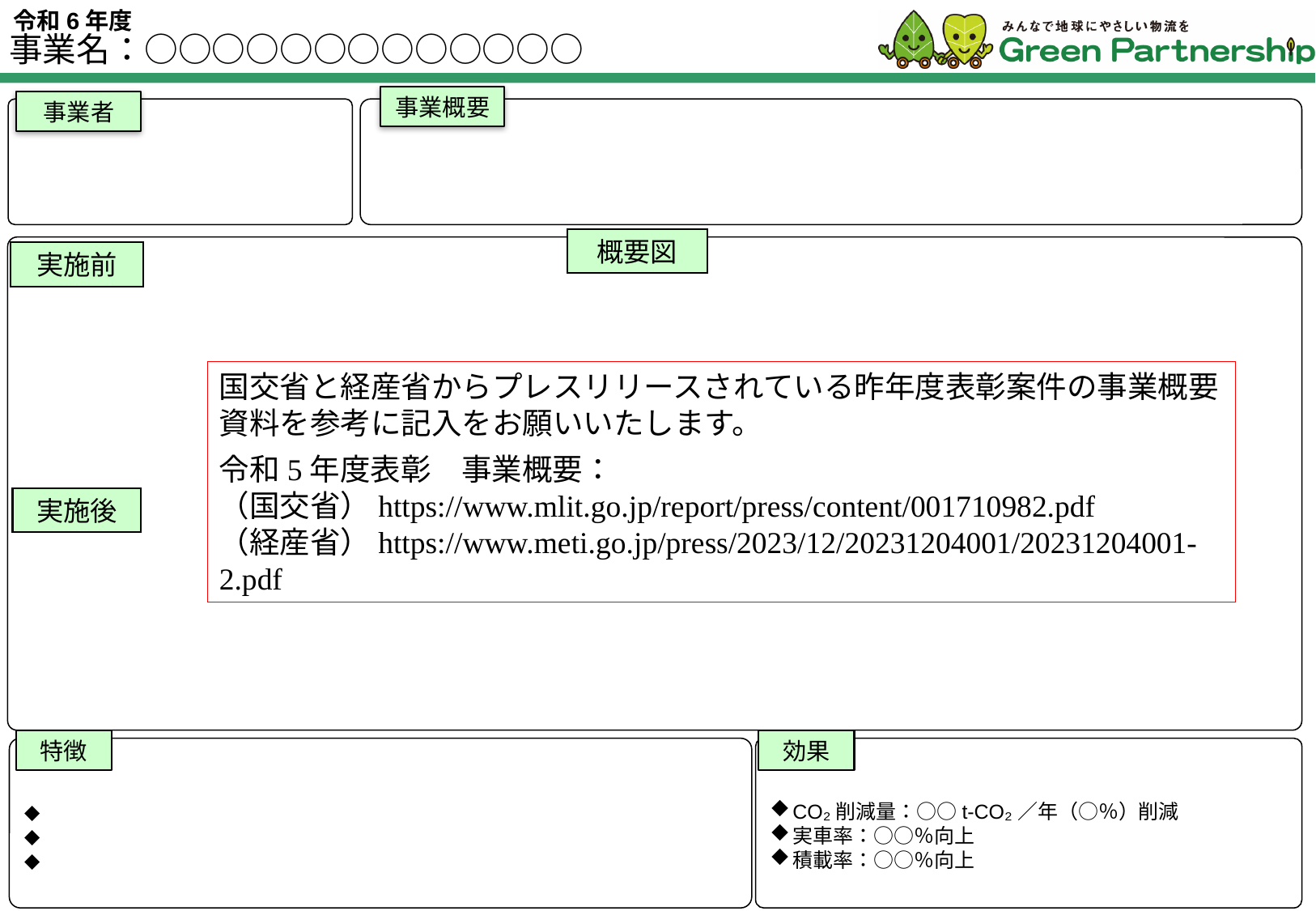

令和6年度
事業名：○○○○○○○○○○○○○
事業概要
事業者

概要図

実施前
国交省と経産省からプレスリリースされている昨年度表彰案件の事業概要資料を参考に記入をお願いいたします。

令和5年度表彰　事業概要：
（国交省）https://www.mlit.go.jp/report/press/content/001710982.pdf
（経産省）https://www.meti.go.jp/press/2023/12/20231204001/20231204001-2.pdf
実施後
効果
特徴

◆
◆
◆

CO₂削減量：○○t-CO₂／年（○％）削減
実車率：○○％向上
積載率：○○％向上